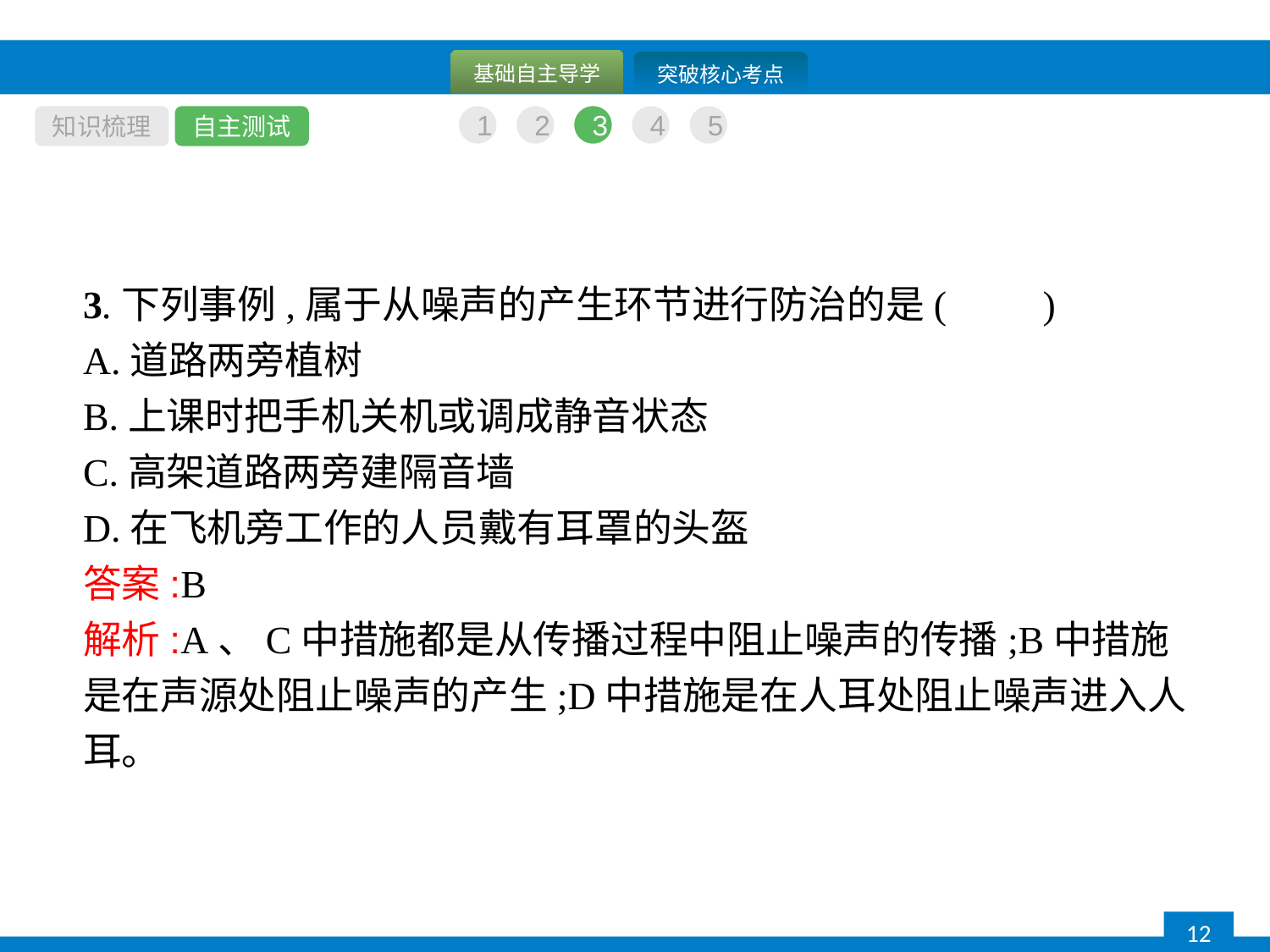

知识梳理
自主测试
1
2
3
4
5
3.下列事例,属于从噪声的产生环节进行防治的是(　　)
A.道路两旁植树
B.上课时把手机关机或调成静音状态
C.高架道路两旁建隔音墙
D.在飞机旁工作的人员戴有耳罩的头盔
答案:B
解析:A、C中措施都是从传播过程中阻止噪声的传播;B中措施是在声源处阻止噪声的产生;D中措施是在人耳处阻止噪声进入人耳。